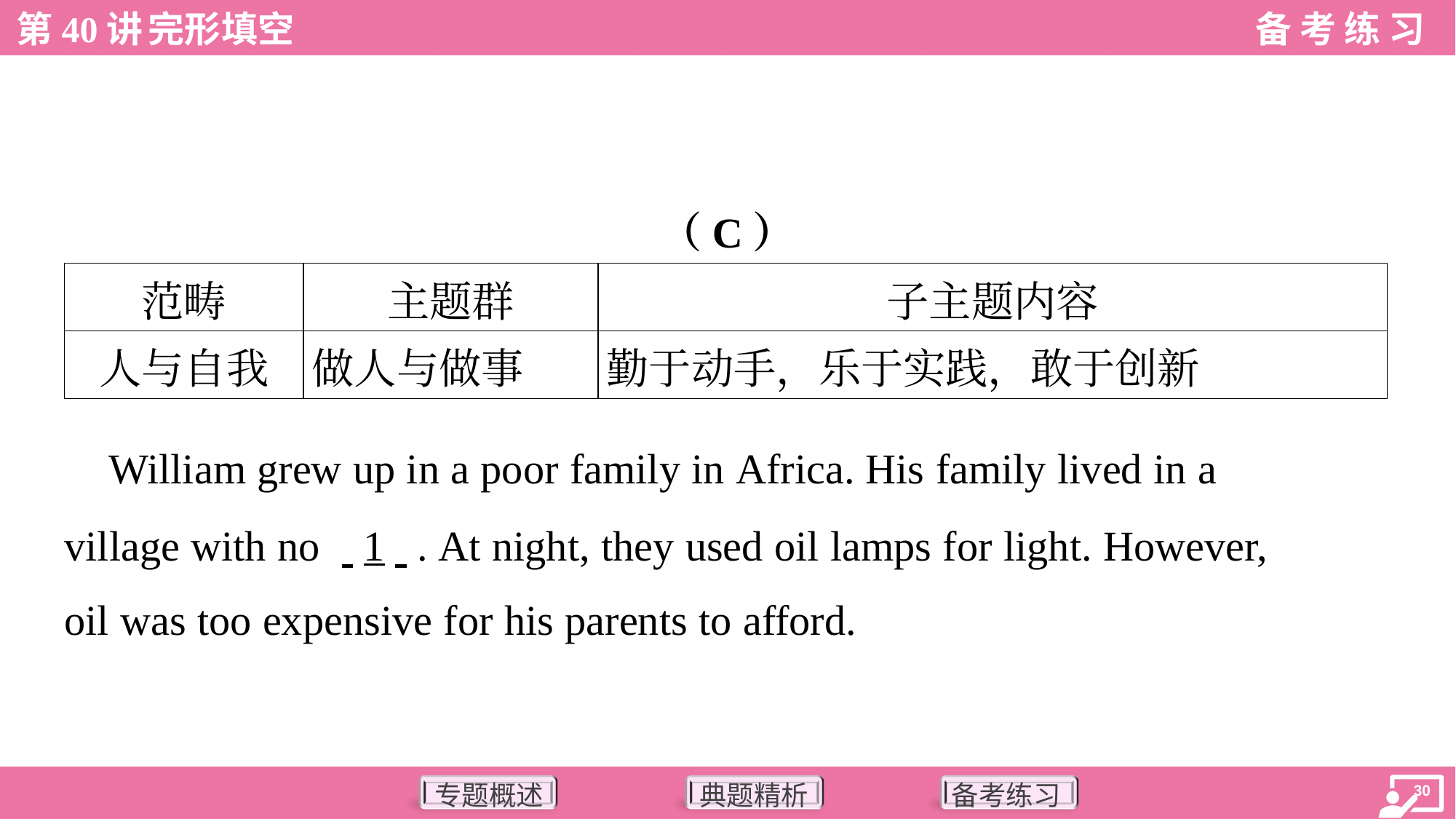

（C）
| 范畴 | 主题群 | 子主题内容 |
| --- | --- | --- |
| 人与自我 | 做人与做事 | 勤于动手，乐于实践，敢于创新 |
    William grew up in a poor family in Africa. His family lived in a
village with no . .1. .. At night, they used oil lamps for light. However,
oil was too expensive for his parents to afford.